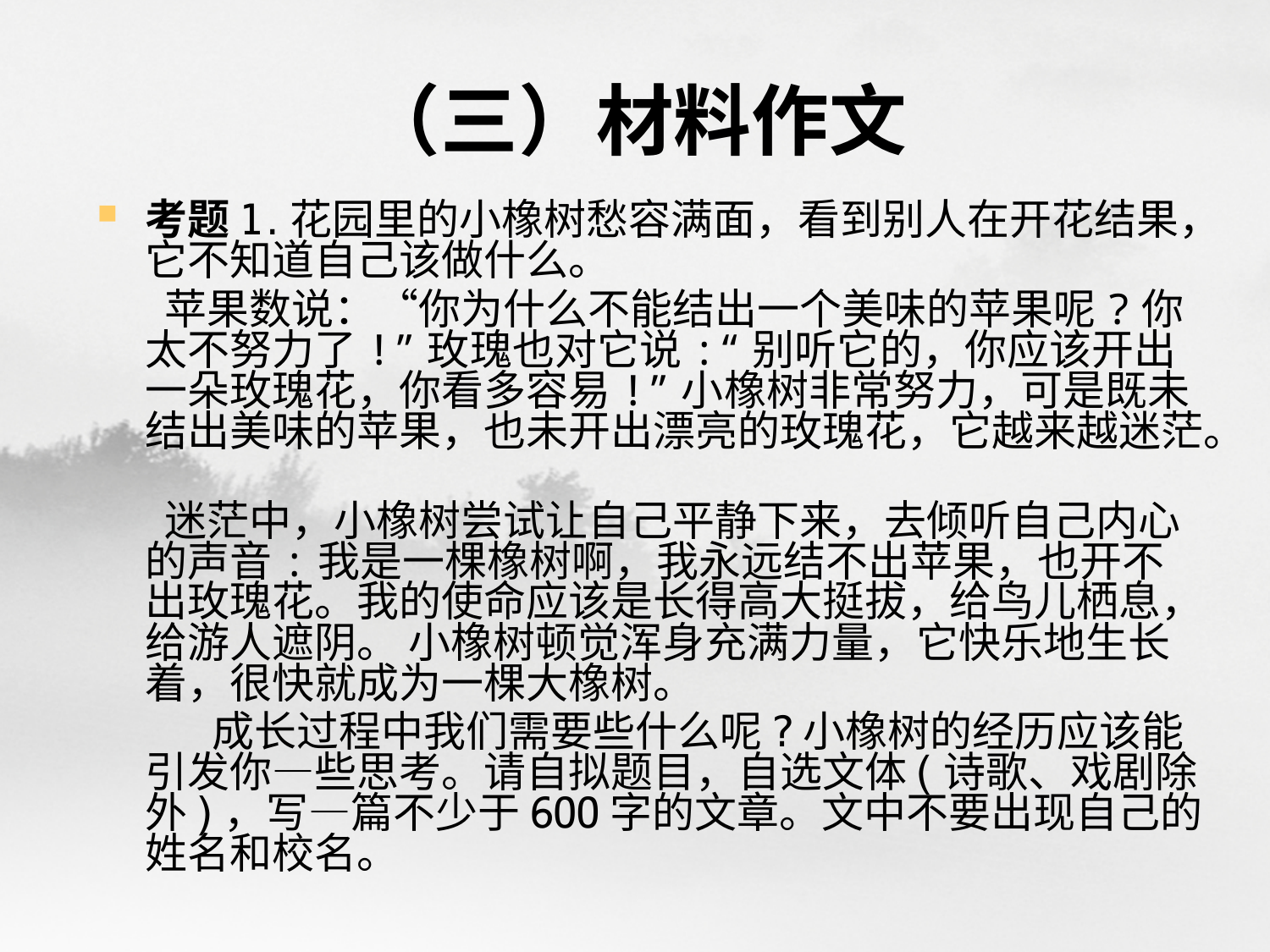

# （三）材料作文
考题1.花园里的小橡树愁容满面，看到别人在开花结果，它不知道自己该做什么。
      苹果数说：“你为什么不能结出一个美味的苹果呢?你太不努力了!”玫瑰也对它说:“别听它的，你应该开出一朵玫瑰花，你看多容易!”小橡树非常努力，可是既未结出美味的苹果，也未开出漂亮的玫瑰花，它越来越迷茫。
      迷茫中，小橡树尝试让自己平静下来，去倾听自己内心的声音:我是一棵橡树啊，我永远结不出苹果，也开不出玫瑰花。我的使命应该是长得高大挺拔，给鸟儿栖息，给游人遮阴。 小橡树顿觉浑身充满力量，它快乐地生长着，很快就成为一棵大橡树。
           成长过程中我们需要些什么呢?小橡树的经历应该能引发你—些思考。请自拟题目，自选文体(诗歌、戏剧除外)，写—篇不少于600字的文章。文中不要出现自己的姓名和校名。